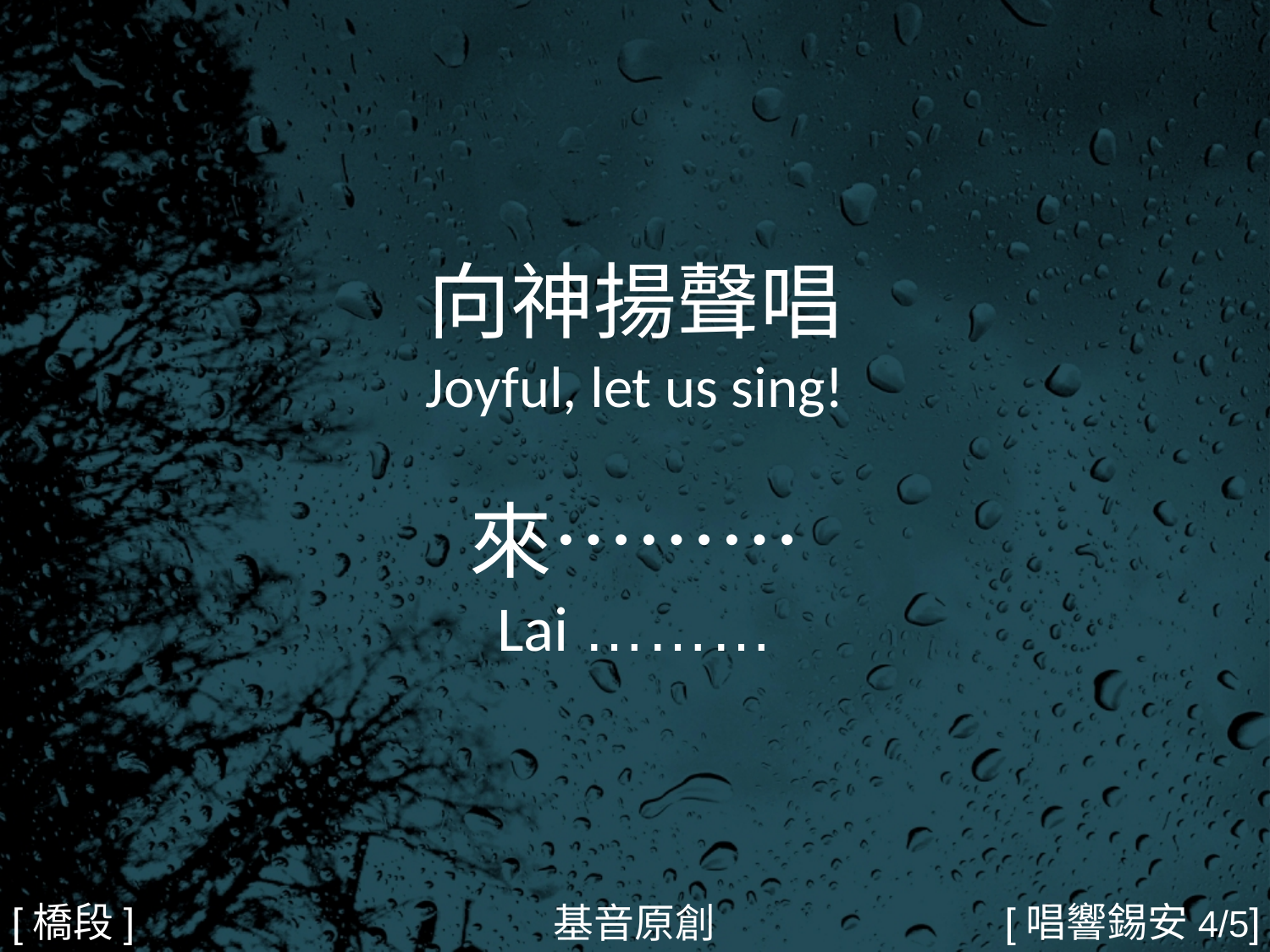

向神揚聲唱
Joyful, let us sing!

來………
Lai ………

[橋段]
[唱響錫安4/5]
基音原創